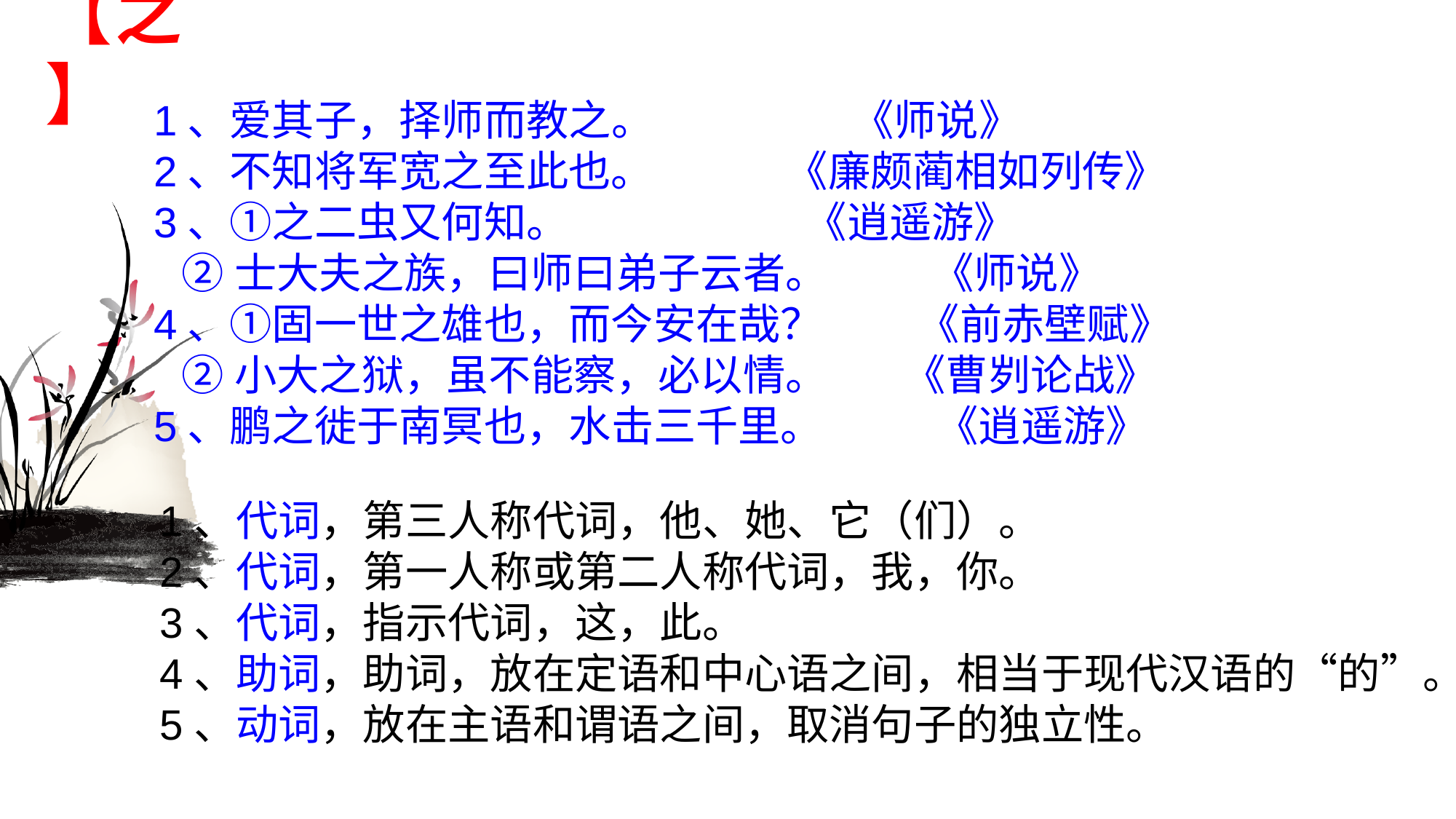

# 【之】
1、爱其子，择师而教之。                     《师说》
2、不知将军宽之至此也。              《廉颇蔺相如列传》
3、①之二虫又何知。                         《逍遥游》
   ②士大夫之族，曰师曰弟子云者。           《师说》
4、①固一世之雄也，而今安在哉？          《前赤壁赋》
   ②小大之狱，虽不能察，必以情。        《曹刿论战》
5、鹏之徙于南冥也，水击三千里。            《逍遥游》
1、代词，第三人称代词，他、她、它（们）。
2、代词，第一人称或第二人称代词，我，你。
3、代词，指示代词，这，此。
4、助词，助词，放在定语和中心语之间，相当于现代汉语的“的”。
5、动词，放在主语和谓语之间，取消句子的独立性。